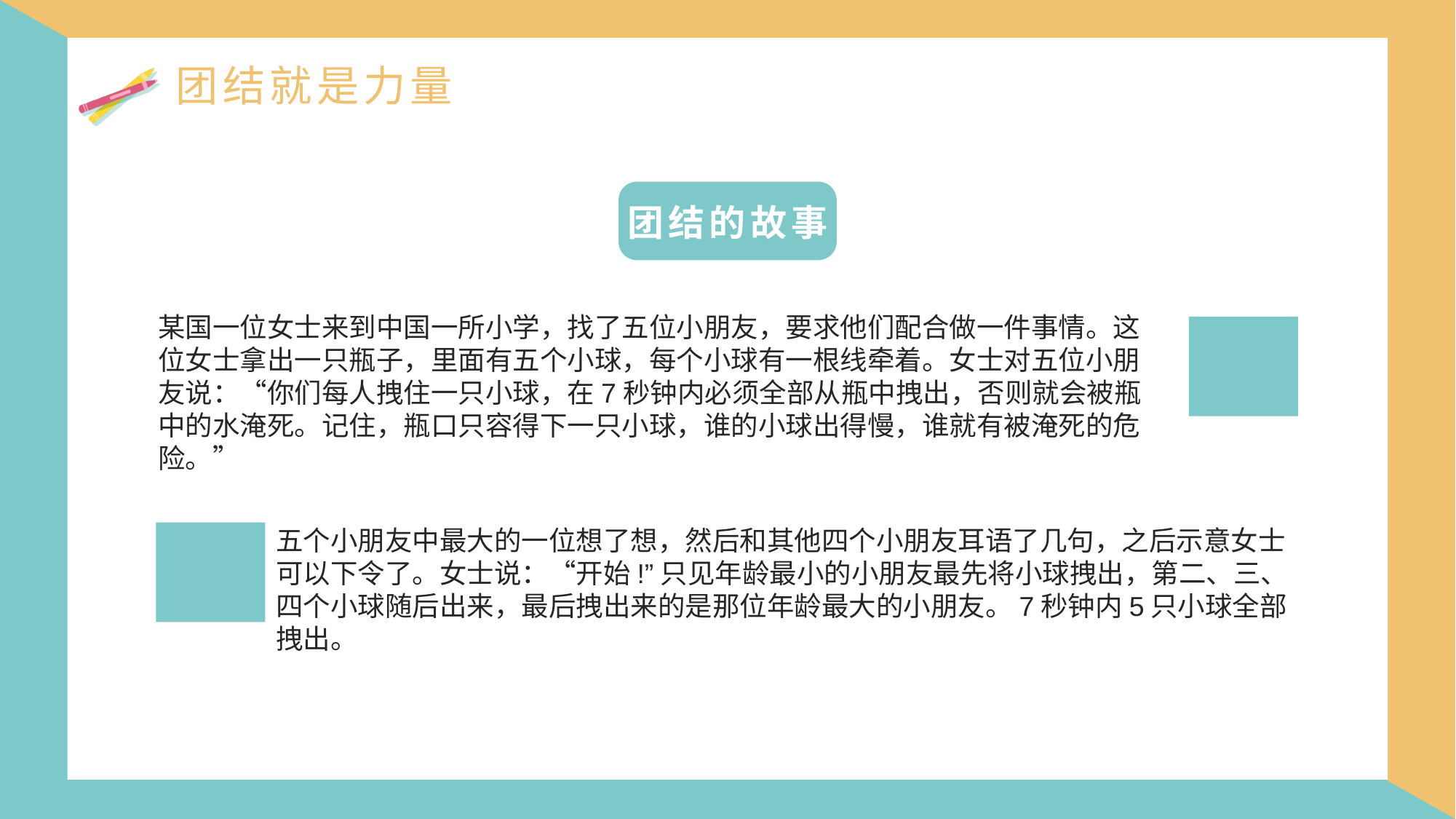

团结的故事
某国一位女士来到中国一所小学，找了五位小朋友，要求他们配合做一件事情。这位女士拿出一只瓶子，里面有五个小球，每个小球有一根线牵着。女士对五位小朋友说：“你们每人拽住一只小球，在7秒钟内必须全部从瓶中拽出，否则就会被瓶中的水淹死。记住，瓶口只容得下一只小球，谁的小球出得慢，谁就有被淹死的危险。”

五个小朋友中最大的一位想了想，然后和其他四个小朋友耳语了几句，之后示意女士可以下令了。女士说：“开始!”只见年龄最小的小朋友最先将小球拽出，第二、三、四个小球随后出来，最后拽出来的是那位年龄最大的小朋友。7秒钟内5只小球全部拽出。